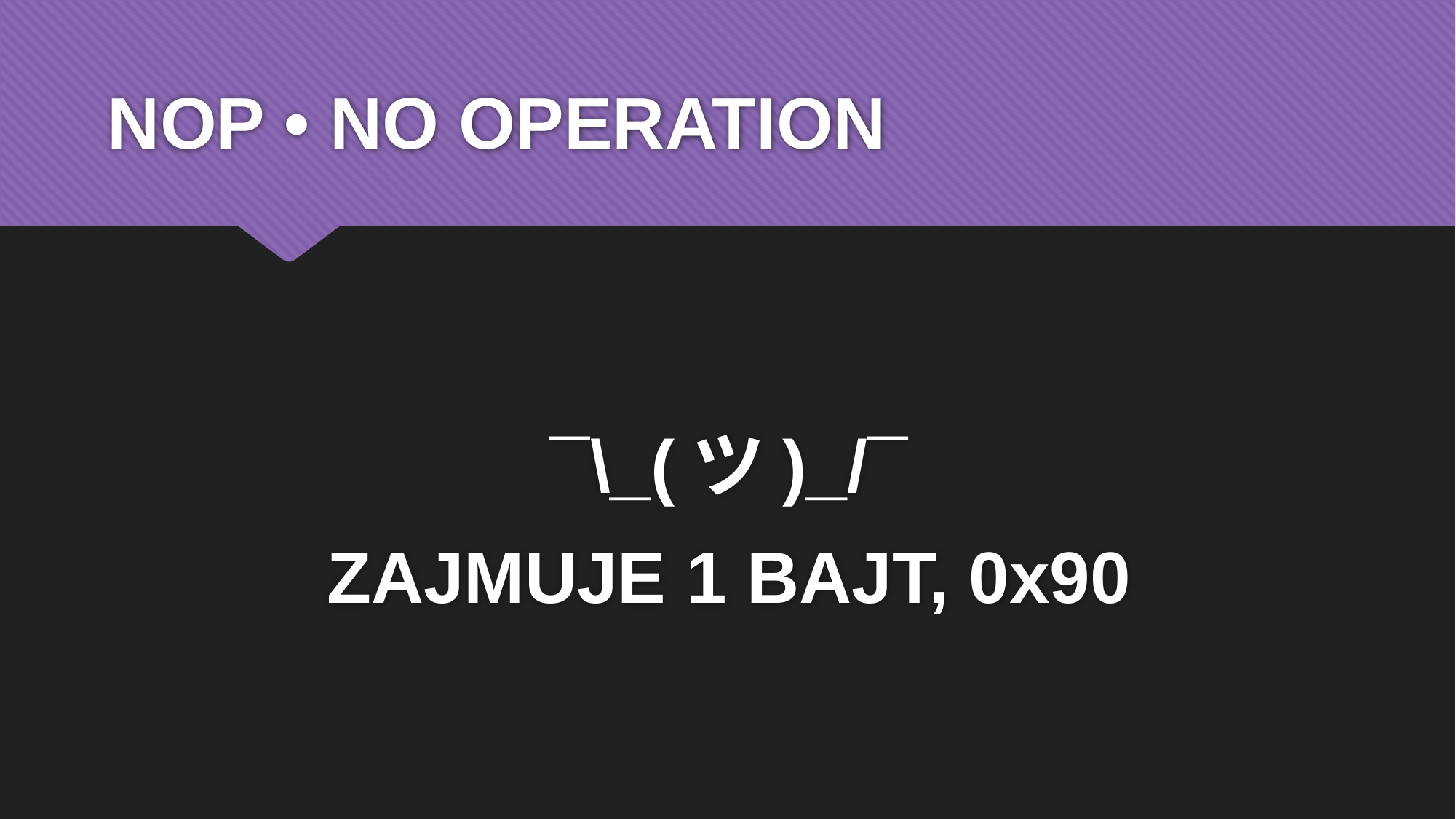

# NOP • NO OPERATION
¯\_(ツ)_/¯
ZAJMUJE 1 BAJT, 0x90